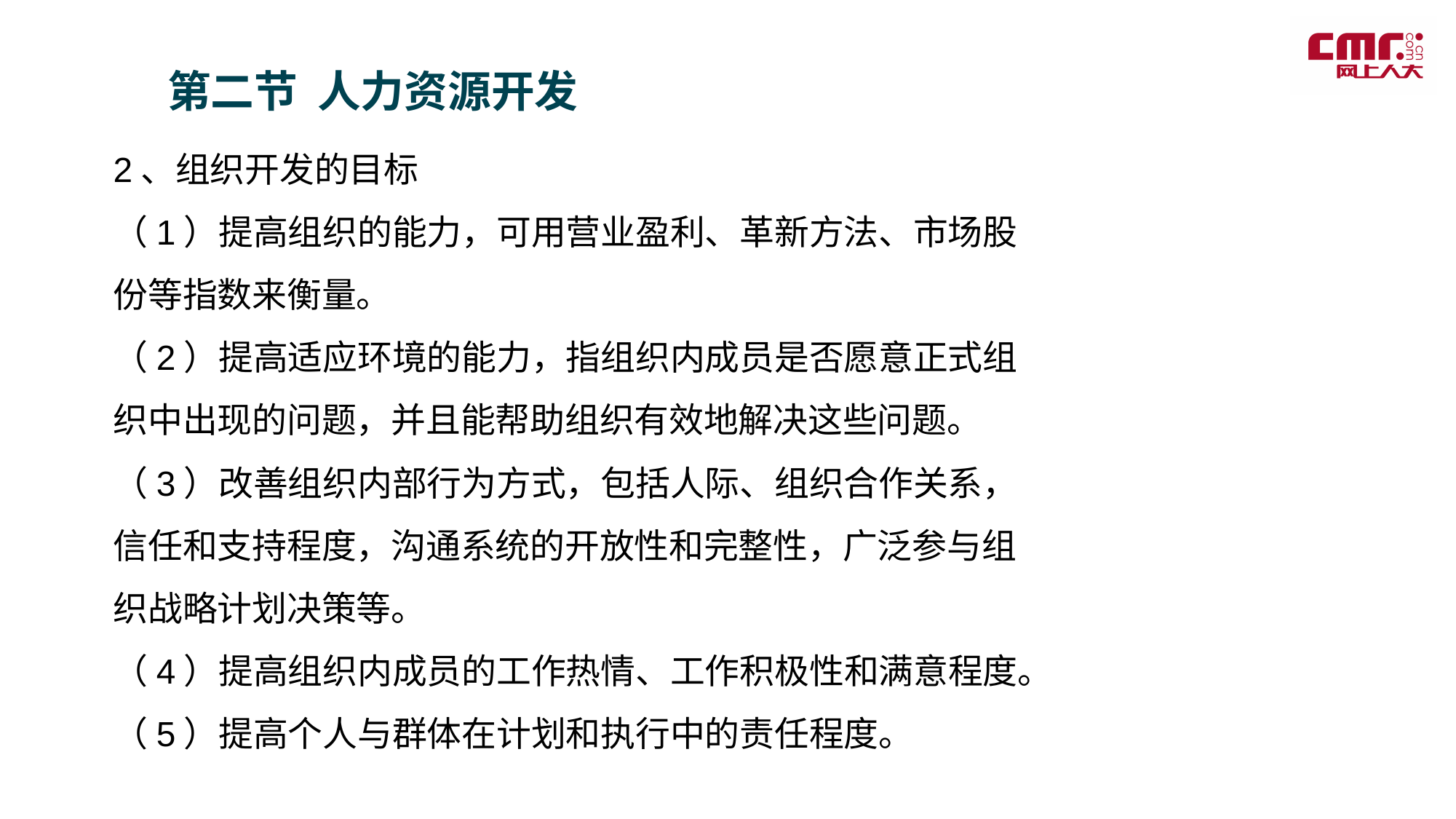

第二节  人力资源开发
2、组织开发的目标
（1）提高组织的能力，可用营业盈利、革新方法、市场股份等指数来衡量。
（2）提高适应环境的能力，指组织内成员是否愿意正式组织中出现的问题，并且能帮助组织有效地解决这些问题。
（3）改善组织内部行为方式，包括人际、组织合作关系，信任和支持程度，沟通系统的开放性和完整性，广泛参与组织战略计划决策等。
（4）提高组织内成员的工作热情、工作积极性和满意程度。
（5）提高个人与群体在计划和执行中的责任程度。